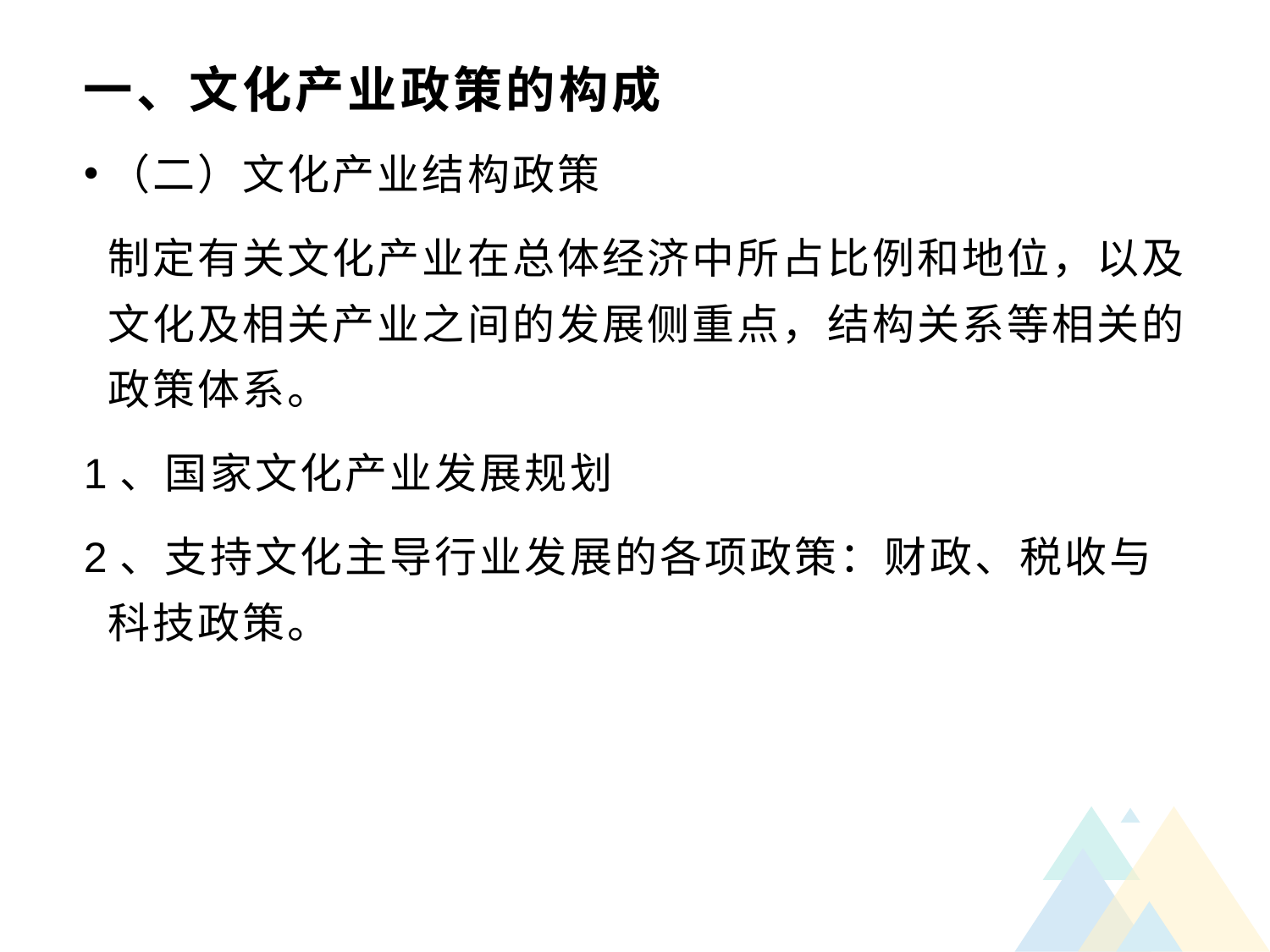

# 一、文化产业政策的构成
（二）文化产业结构政策
	制定有关文化产业在总体经济中所占比例和地位，以及文化及相关产业之间的发展侧重点，结构关系等相关的政策体系。
1、国家文化产业发展规划
2、支持文化主导行业发展的各项政策：财政、税收与科技政策。